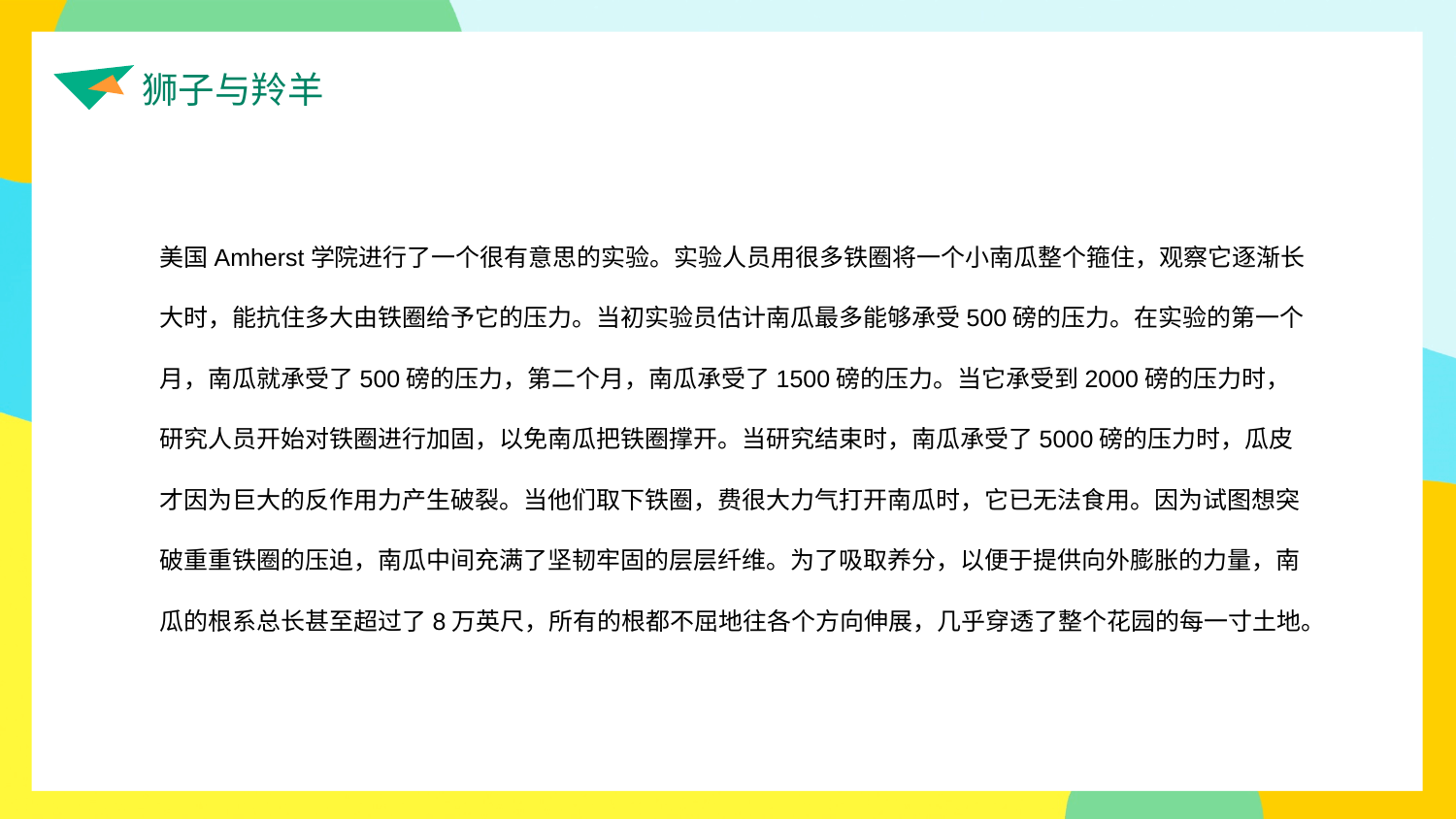

美国Amherst学院进行了一个很有意思的实验。实验人员用很多铁圈将一个小南瓜整个箍住，观察它逐渐长大时，能抗住多大由铁圈给予它的压力。当初实验员估计南瓜最多能够承受500磅的压力。在实验的第一个月，南瓜就承受了500磅的压力，第二个月，南瓜承受了1500磅的压力。当它承受到2000磅的压力时，研究人员开始对铁圈进行加固，以免南瓜把铁圈撑开。当研究结束时，南瓜承受了5000磅的压力时，瓜皮才因为巨大的反作用力产生破裂。当他们取下铁圈，费很大力气打开南瓜时，它已无法食用。因为试图想突破重重铁圈的压迫，南瓜中间充满了坚韧牢固的层层纤维。为了吸取养分，以便于提供向外膨胀的力量，南瓜的根系总长甚至超过了8万英尺，所有的根都不屈地往各个方向伸展，几乎穿透了整个花园的每一寸土地。